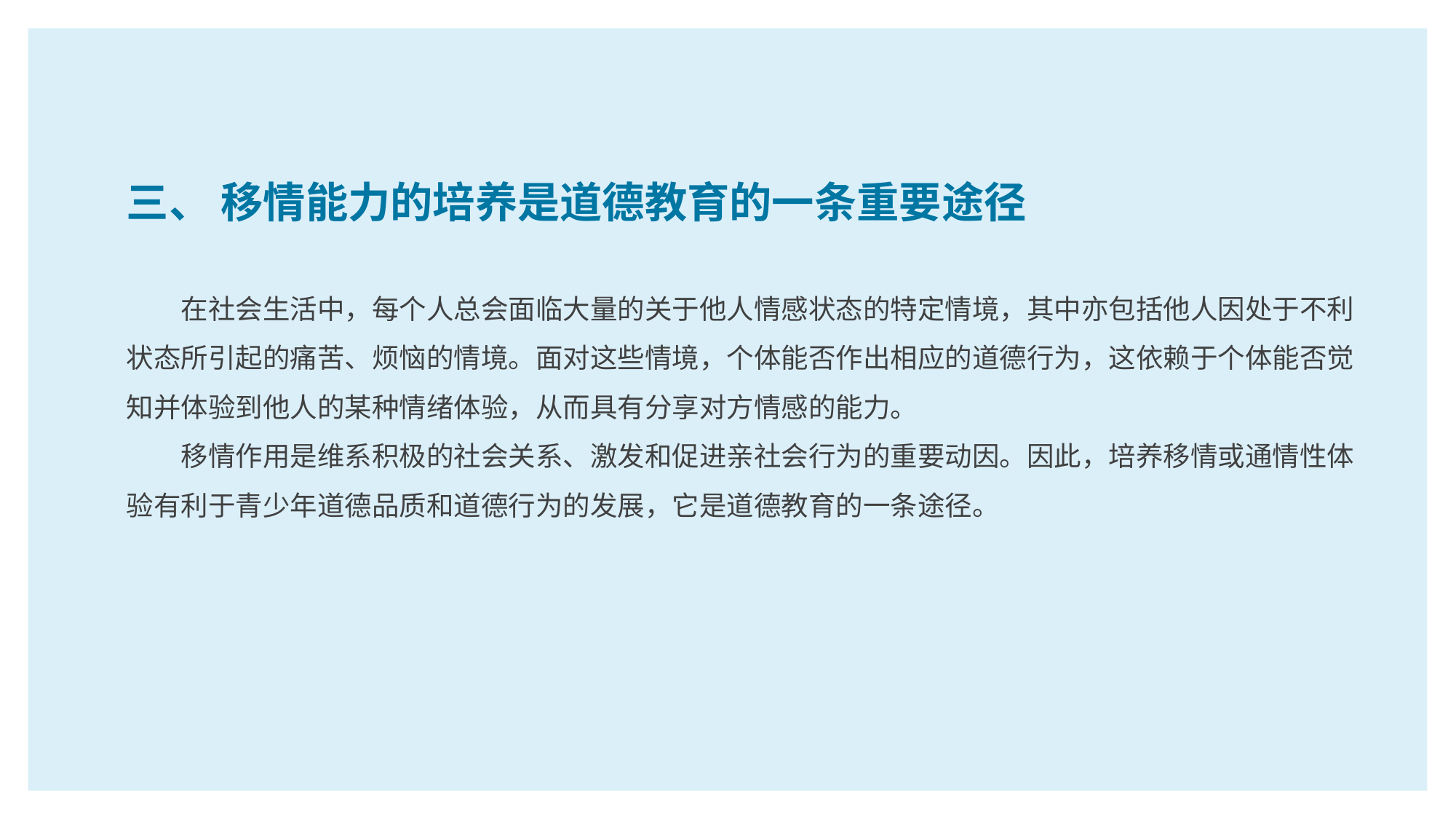

三、 移情能力的培养是道德教育的一条重要途径

在社会生活中，每个人总会面临大量的关于他人情感状态的特定情境，其中亦包括他人因处于不利状态所引起的痛苦、烦恼的情境。面对这些情境，个体能否作出相应的道德行为，这依赖于个体能否觉知并体验到他人的某种情绪体验，从而具有分享对方情感的能力。
移情作用是维系积极的社会关系、激发和促进亲社会行为的重要动因。因此，培养移情或通情性体验有利于青少年道德品质和道德行为的发展，它是道德教育的一条途径。